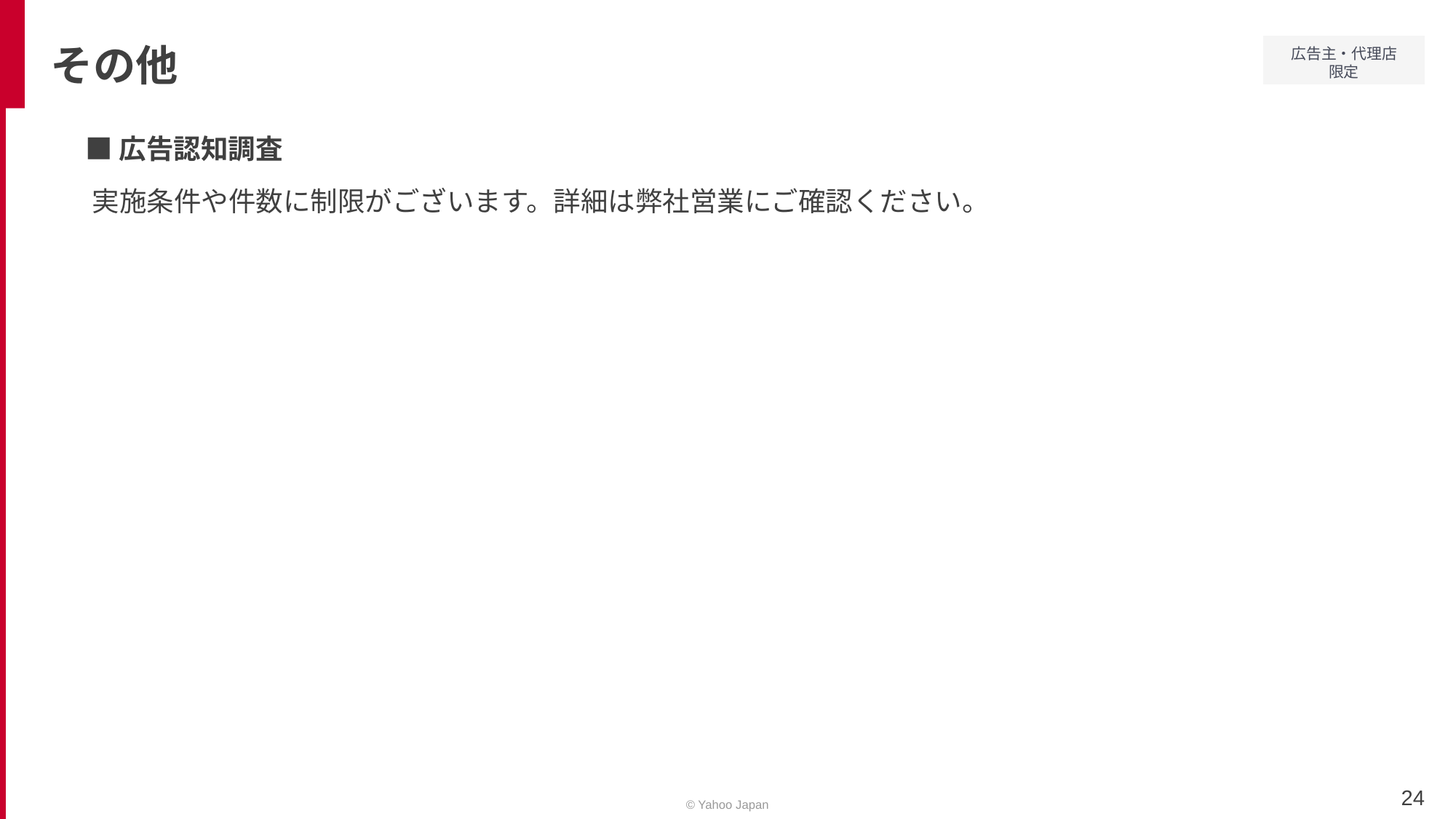

その他
■広告認知調査
実施条件や件数に制限がございます。詳細は弊社営業にご確認ください。
24